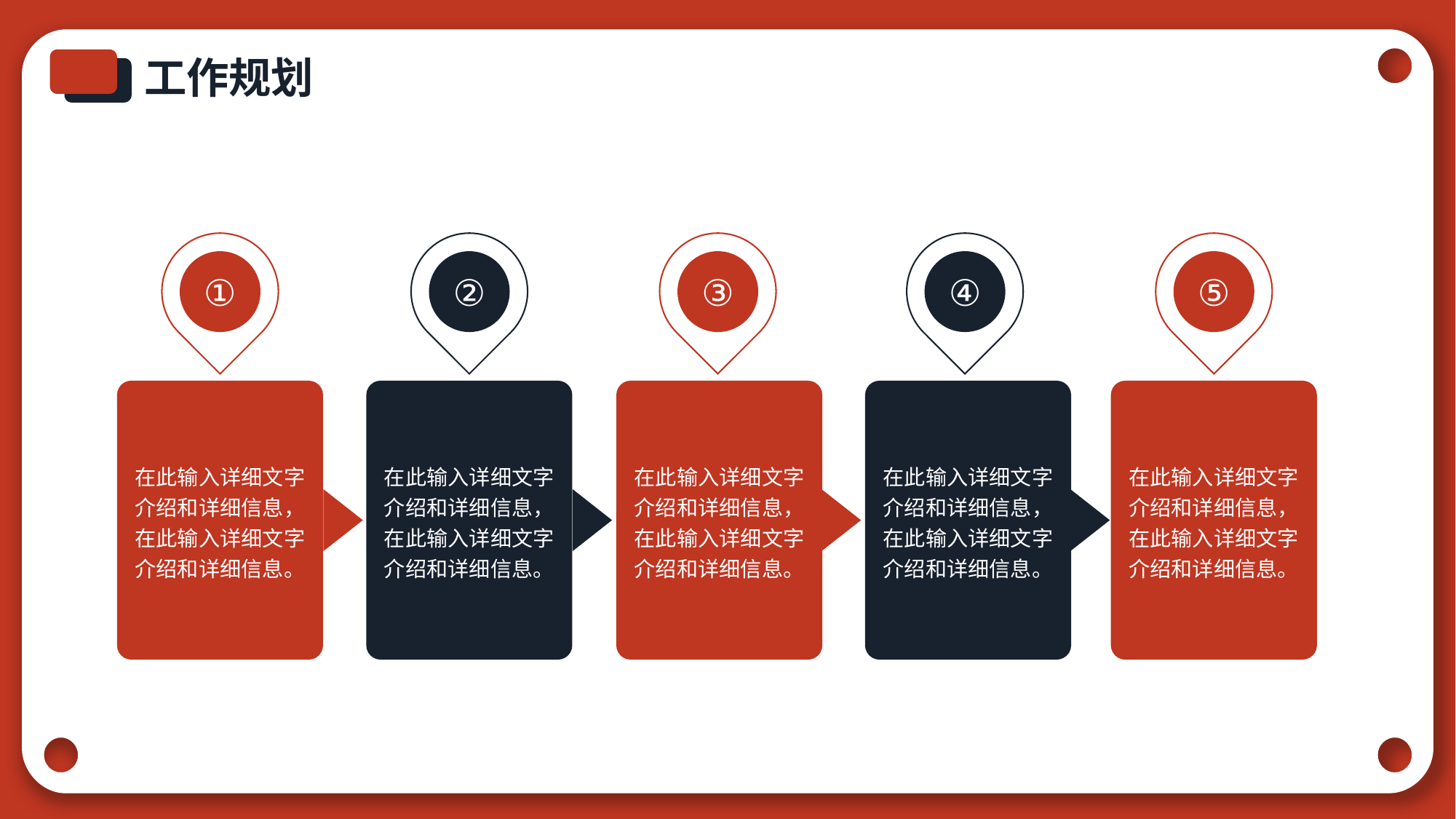

工作规划

①

②

③

④

⑤
在此输入详细文字介绍和详细信息，在此输入详细文字介绍和详细信息。

在此输入详细文字介绍和详细信息，在此输入详细文字介绍和详细信息。

在此输入详细文字介绍和详细信息，在此输入详细文字介绍和详细信息。

在此输入详细文字介绍和详细信息，在此输入详细文字介绍和详细信息。

在此输入详细文字介绍和详细信息，在此输入详细文字介绍和详细信息。